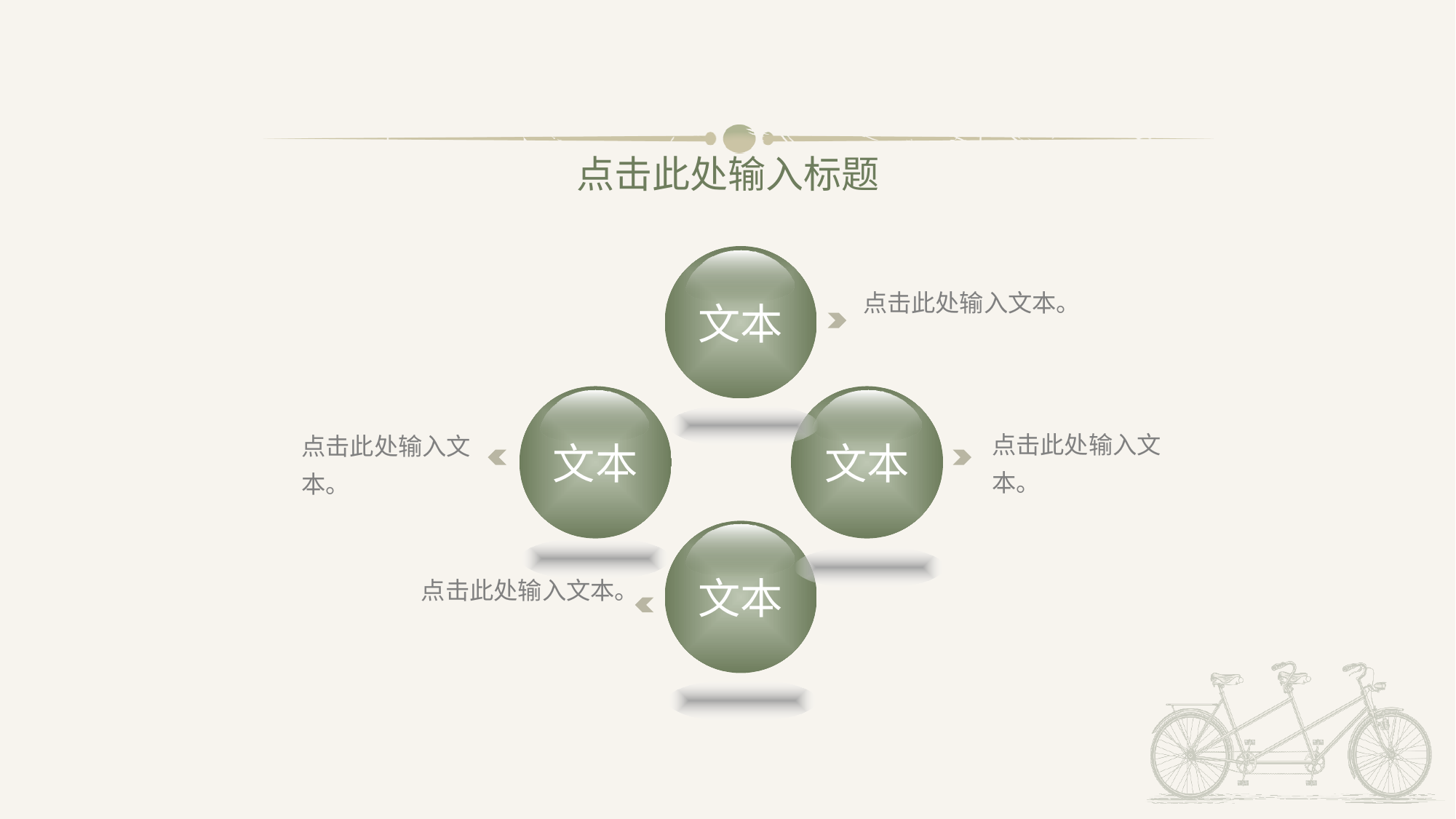

点击此处输入标题
文本

点击此处输入文本。

文本
文本

点击此处输入文本。
点击此处输入文本。

文本

点击此处输入文本。